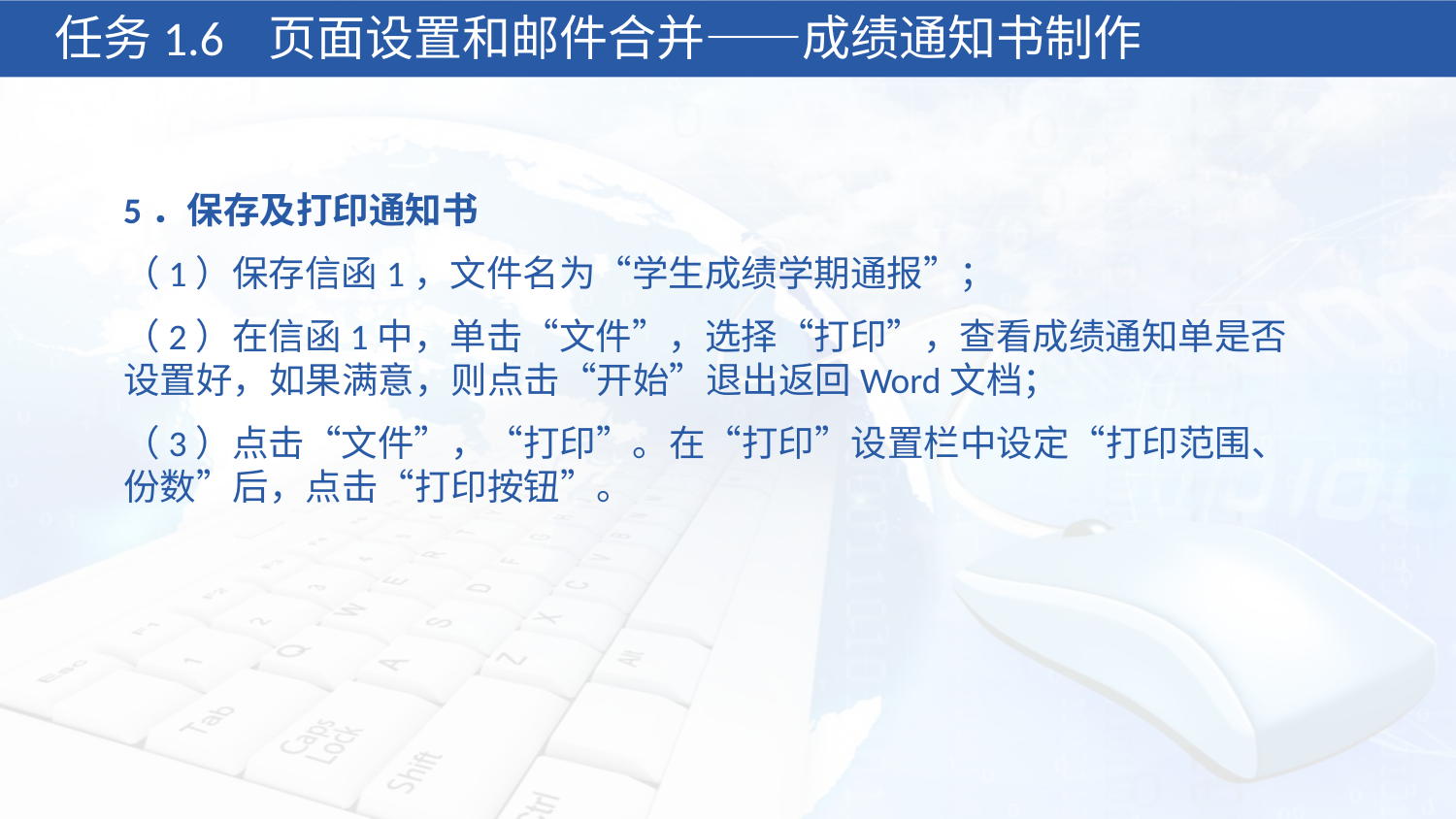

任务1.6   页面设置和邮件合并——成绩通知书制作
5．保存及打印通知书
（1）保存信函1，文件名为“学生成绩学期通报”；
（2）在信函1中，单击“文件”，选择“打印”，查看成绩通知单是否设置好，如果满意，则点击“开始”退出返回Word文档；
（3）点击“文件”，“打印”。在“打印”设置栏中设定“打印范围、份数”后，点击“打印按钮”。